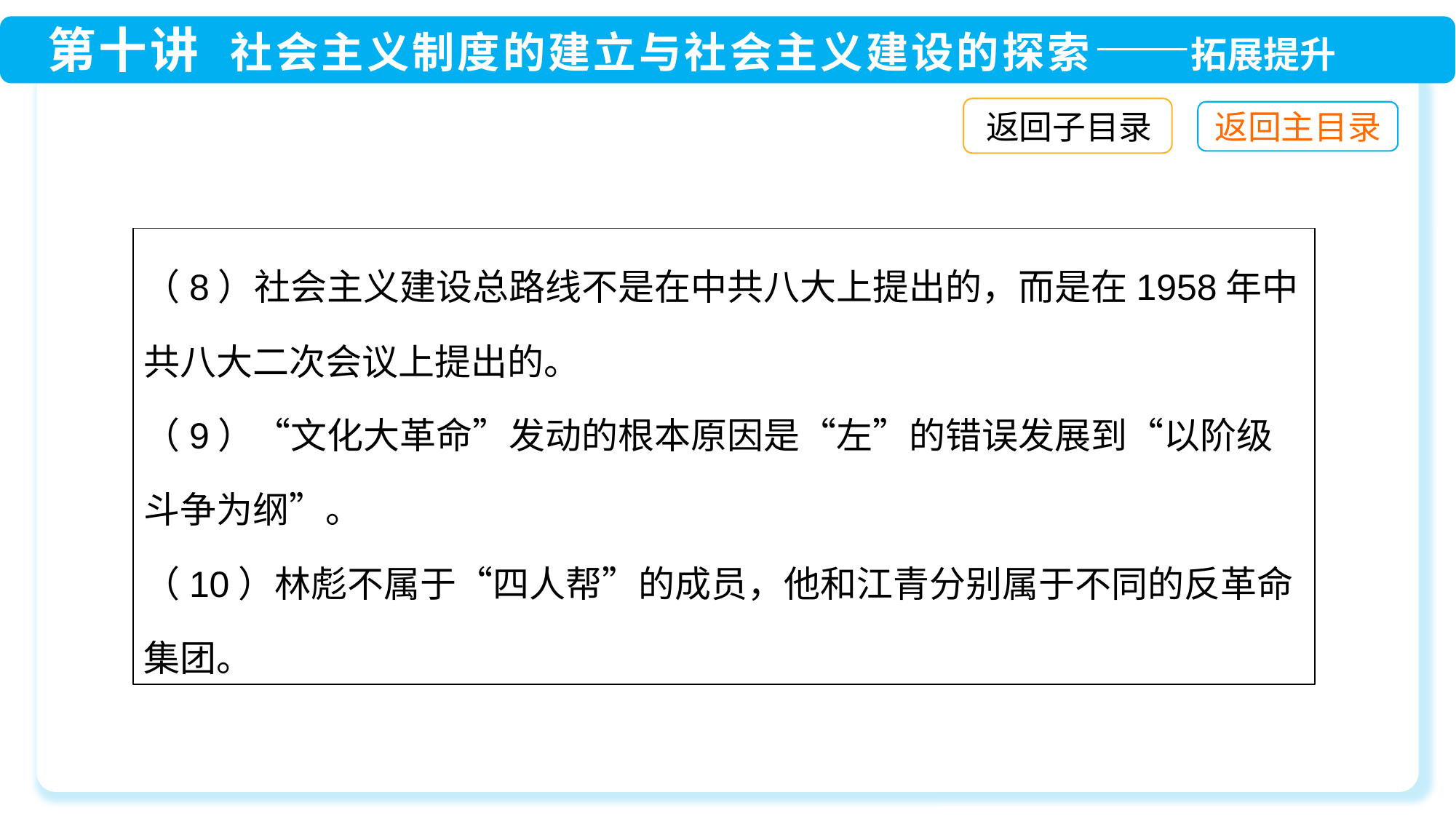

返回子目录
（8）社会主义建设总路线不是在中共八大上提出的，而是在1958年中共八大二次会议上提出的。
（9）“文化大革命”发动的根本原因是“左”的错误发展到“以阶级斗争为纲”。
（10）林彪不属于“四人帮”的成员，他和江青分别属于不同的反革命集团。